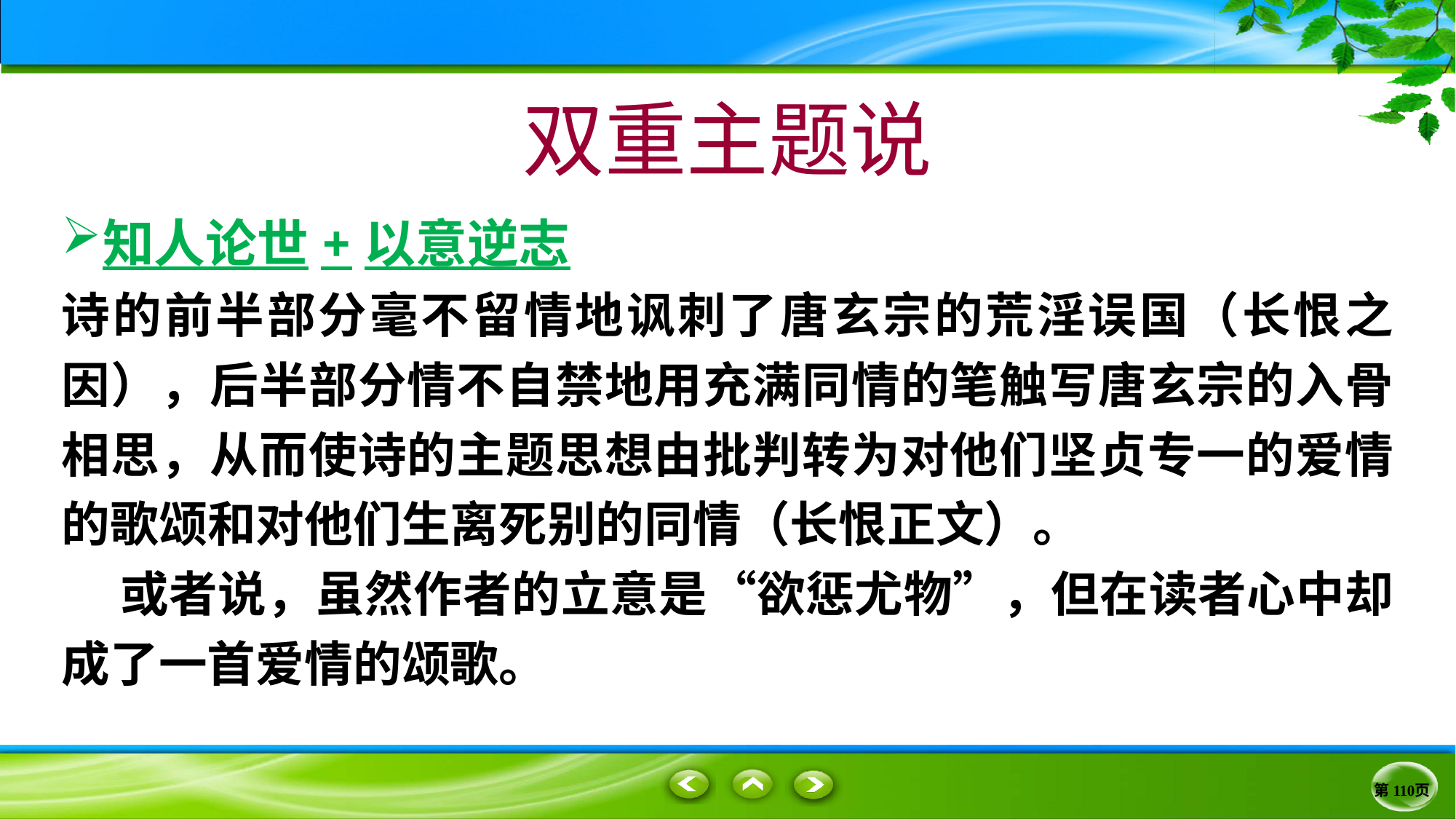

双重主题说
知人论世+以意逆志
诗的前半部分毫不留情地讽刺了唐玄宗的荒淫误国（长恨之因），后半部分情不自禁地用充满同情的笔触写唐玄宗的入骨相思，从而使诗的主题思想由批判转为对他们坚贞专一的爱情的歌颂和对他们生离死别的同情（长恨正文）。
    或者说，虽然作者的立意是“欲惩尤物”，但在读者心中却成了一首爱情的颂歌。